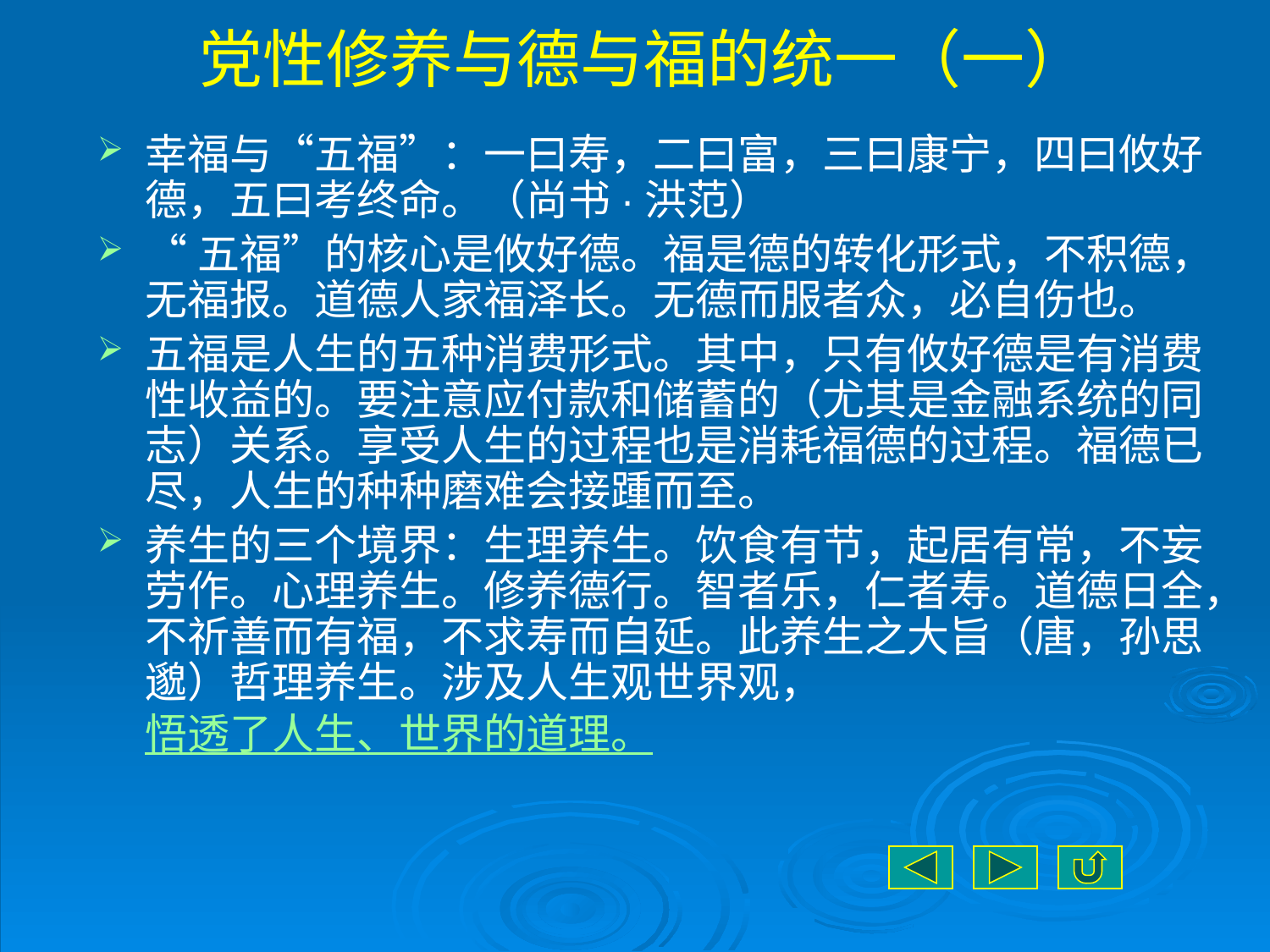

# 党性修养与德与福的统一（一）
幸福与“五福”：一曰寿，二曰富，三曰康宁，四曰攸好德，五曰考终命。（尚书·洪范）
“五福”的核心是攸好德。福是德的转化形式，不积德，无福报。道德人家福泽长。无德而服者众，必自伤也。
五福是人生的五种消费形式。其中，只有攸好德是有消费性收益的。要注意应付款和储蓄的（尤其是金融系统的同志）关系。享受人生的过程也是消耗福德的过程。福德已尽，人生的种种磨难会接踵而至。
养生的三个境界：生理养生。饮食有节，起居有常，不妄劳作。心理养生。修养德行。智者乐，仁者寿。道德日全，不祈善而有福，不求寿而自延。此养生之大旨（唐，孙思邈）哲理养生。涉及人生观世界观，悟透了人生、世界的道理。